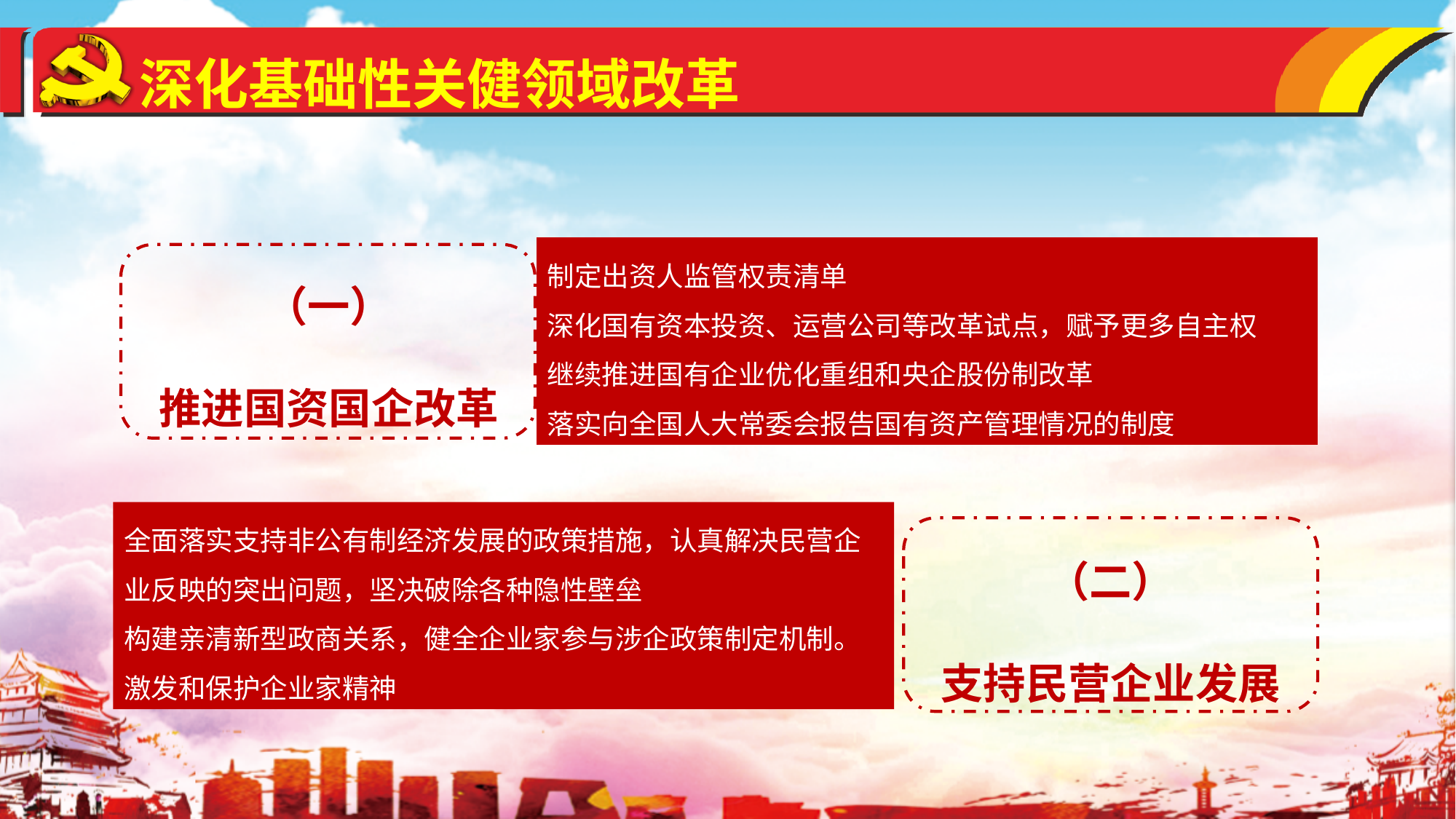

深化基础性关健领域改革
（一）
推进国资国企改革
制定出资人监管权责清单
深化国有资本投资、运营公司等改革试点，赋予更多自主权
继续推进国有企业优化重组和央企股份制改革
落实向全国人大常委会报告国有资产管理情况的制度

（二）
支持民营企业发展
全面落实支持非公有制经济发展的政策措施，认真解决民营企业反映的突出问题，坚决破除各种隐性壁垒
构建亲清新型政商关系，健全企业家参与涉企政策制定机制。
激发和保护企业家精神